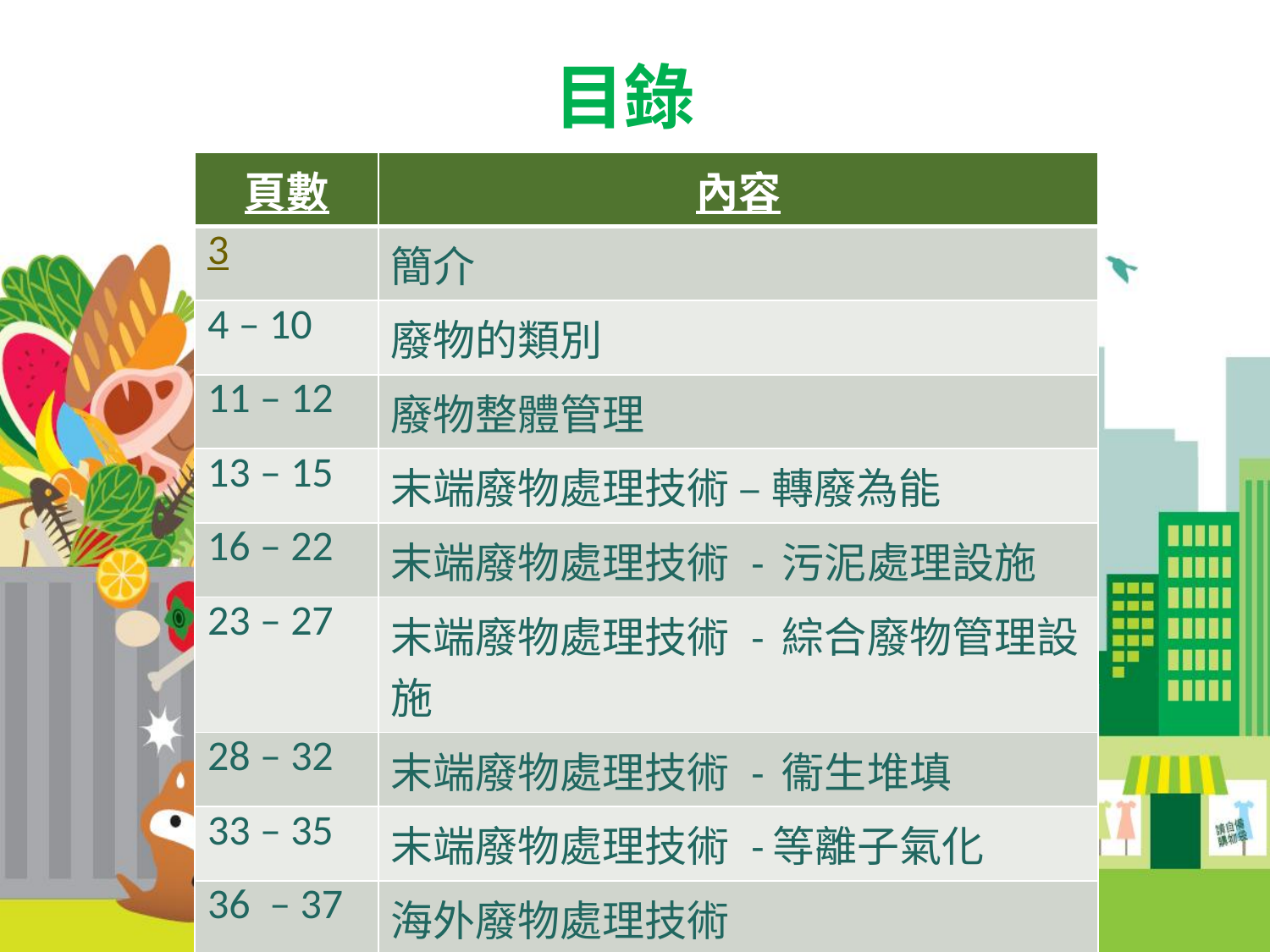

# 目錄
| 頁數 | 內容 |
| --- | --- |
| 3 | 簡介 |
| 4 – 10 | 廢物的類別 |
| 11 – 12 | 廢物整體管理 |
| 13 – 15 | 末端廢物處理技術 – 轉廢為能 |
| 16 – 22 | 末端廢物處理技術 - 污泥處理設施 |
| 23 – 27 | 末端廢物處理技術 - 綜合廢物管理設施 |
| 28 – 32 | 末端廢物處理技術 - 衞生堆填 |
| 33 – 35 | 末端廢物處理技術 -等離子氣化 |
| 36 – 37 | 海外廢物處理技術 |
| 38 | 總結 |
| 頁數 |  |  |  |  |
| --- | --- | --- | --- | --- |